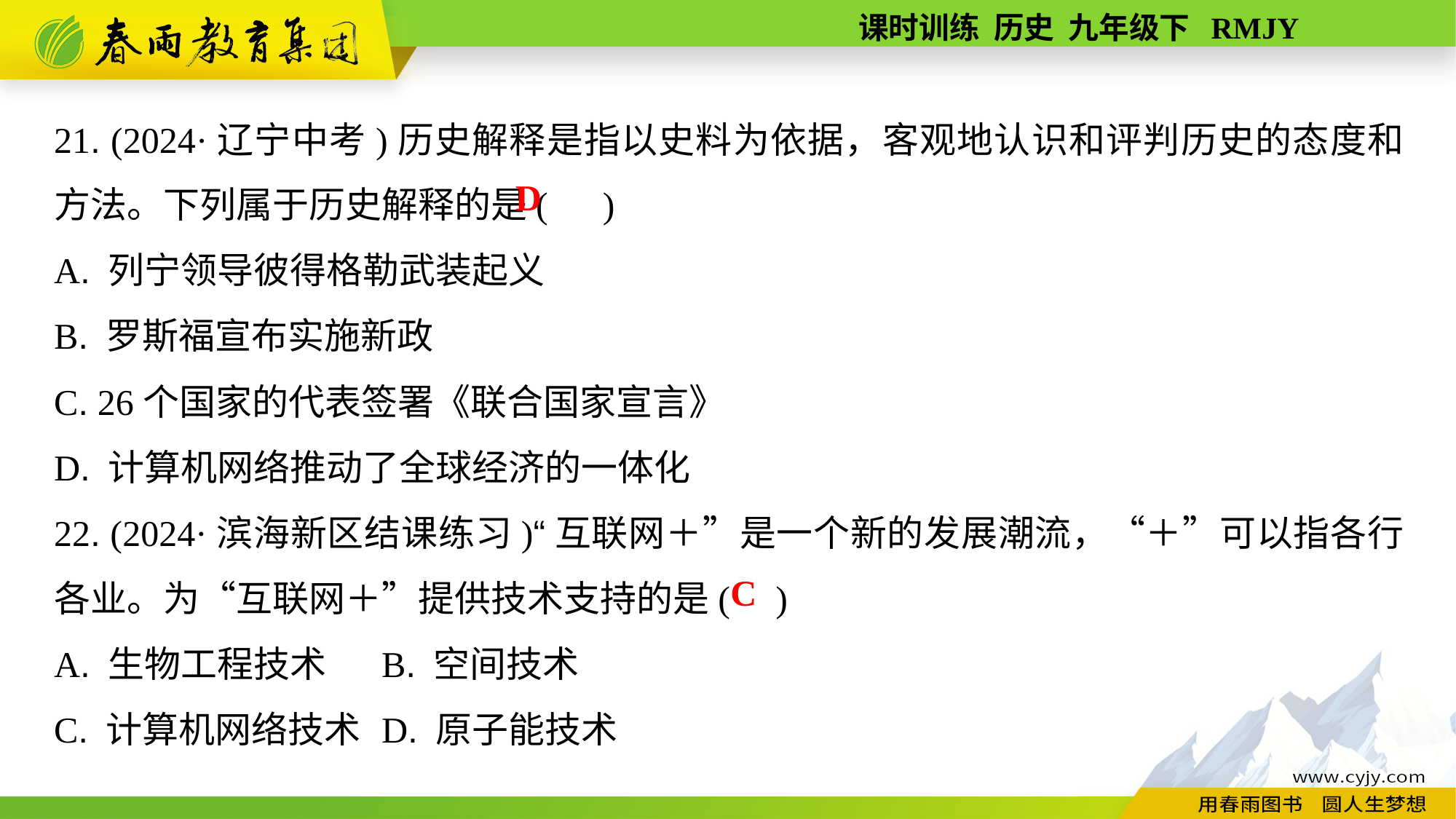

21. (2024·辽宁中考)历史解释是指以史料为依据，客观地认识和评判历史的态度和方法。下列属于历史解释的是(      )
A. 列宁领导彼得格勒武装起义
B. 罗斯福宣布实施新政
C. 26个国家的代表签署《联合国家宣言》
D. 计算机网络推动了全球经济的一体化
22. (2024·滨海新区结课练习)“互联网＋”是一个新的发展潮流，“＋”可以指各行各业。为“互联网＋”提供技术支持的是(     )
A. 生物工程技术	B. 空间技术
C. 计算机网络技术	D. 原子能技术
D
C